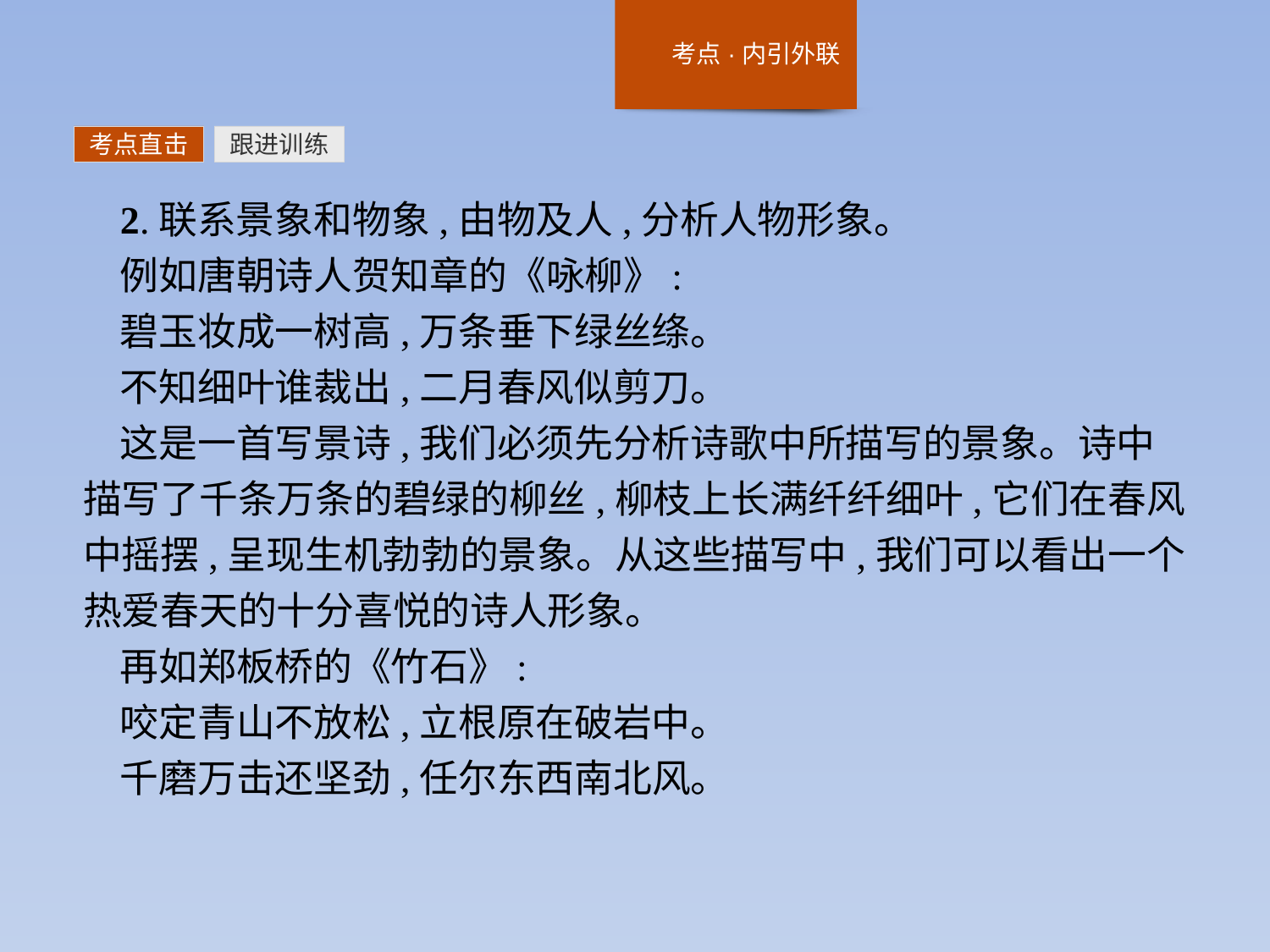

考点直击
跟进训练
2.联系景象和物象,由物及人,分析人物形象。
例如唐朝诗人贺知章的《咏柳》:
碧玉妆成一树高,万条垂下绿丝绦。
不知细叶谁裁出,二月春风似剪刀。
这是一首写景诗,我们必须先分析诗歌中所描写的景象。诗中描写了千条万条的碧绿的柳丝,柳枝上长满纤纤细叶,它们在春风中摇摆,呈现生机勃勃的景象。从这些描写中,我们可以看出一个热爱春天的十分喜悦的诗人形象。
再如郑板桥的《竹石》:
咬定青山不放松,立根原在破岩中。
千磨万击还坚劲,任尔东西南北风。